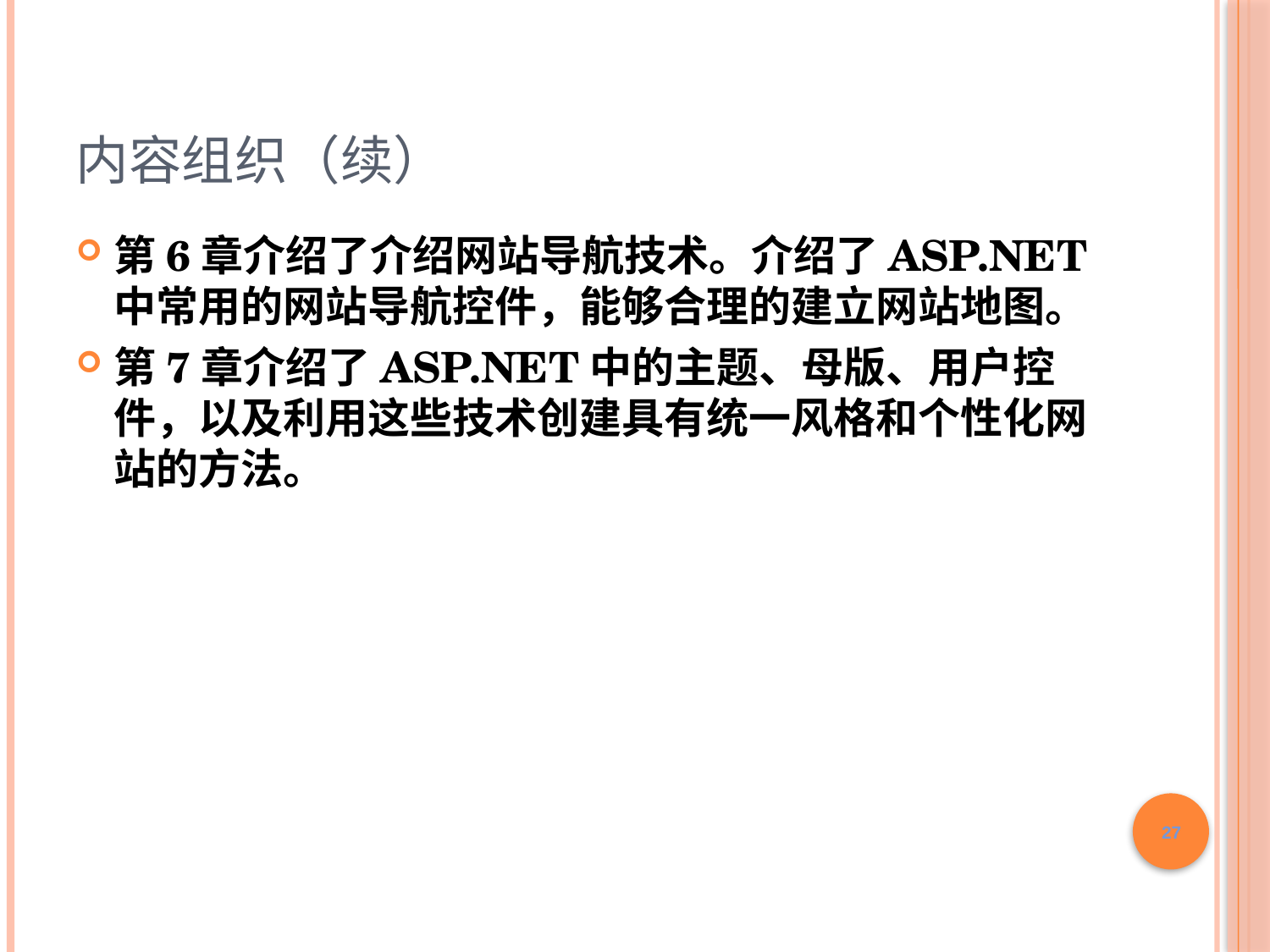

# 内容组织（续）
第6章介绍了介绍网站导航技术。介绍了ASP.NET中常用的网站导航控件，能够合理的建立网站地图。
第7章介绍了ASP.NET中的主题、母版、用户控件，以及利用这些技术创建具有统一风格和个性化网站的方法。

27